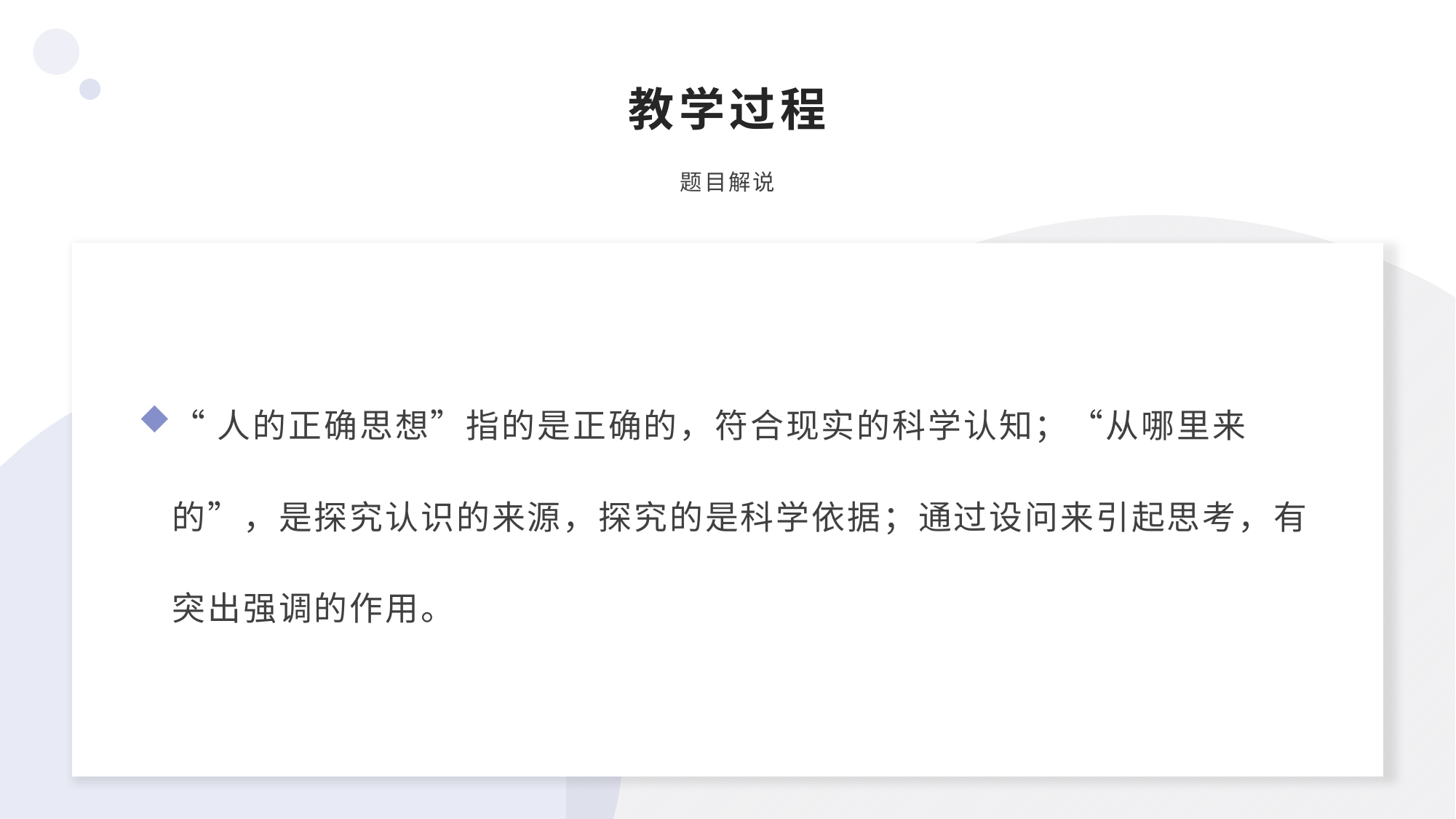

教学过程

题目解说

“人的正确思想”指的是正确的，符合现实的科学认知；“从哪里来的”，是探究认识的来源，探究的是科学依据；通过设问来引起思考，有突出强调的作用。